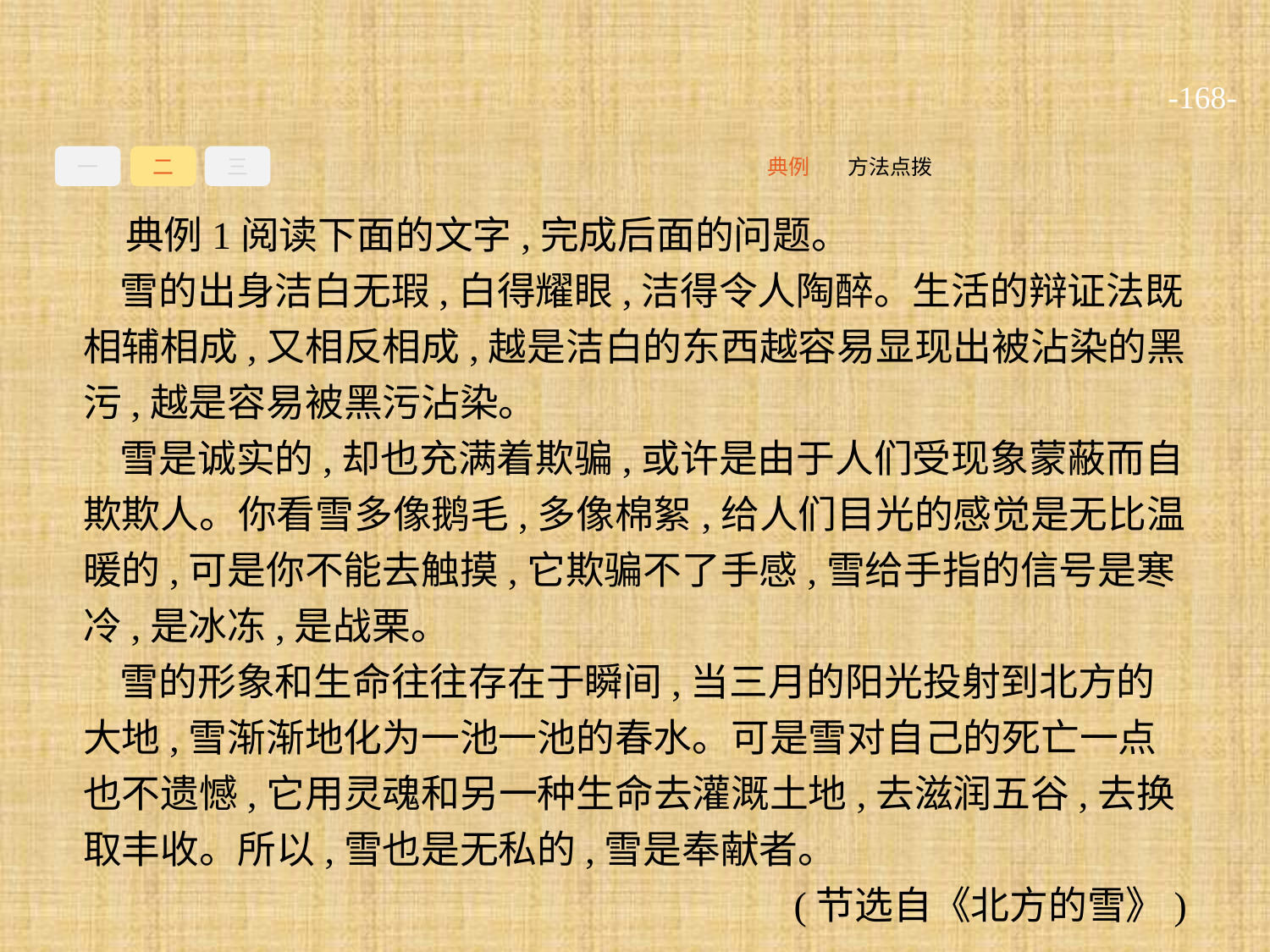

-168-
一
二
三
方法点拨
典例
典例1阅读下面的文字,完成后面的问题。
雪的出身洁白无瑕,白得耀眼,洁得令人陶醉。生活的辩证法既相辅相成,又相反相成,越是洁白的东西越容易显现出被沾染的黑污,越是容易被黑污沾染。
雪是诚实的,却也充满着欺骗,或许是由于人们受现象蒙蔽而自欺欺人。你看雪多像鹅毛,多像棉絮,给人们目光的感觉是无比温暖的,可是你不能去触摸,它欺骗不了手感,雪给手指的信号是寒冷,是冰冻,是战栗。
雪的形象和生命往往存在于瞬间,当三月的阳光投射到北方的大地,雪渐渐地化为一池一池的春水。可是雪对自己的死亡一点也不遗憾,它用灵魂和另一种生命去灌溉土地,去滋润五谷,去换取丰收。所以,雪也是无私的,雪是奉献者。
(节选自《北方的雪》)